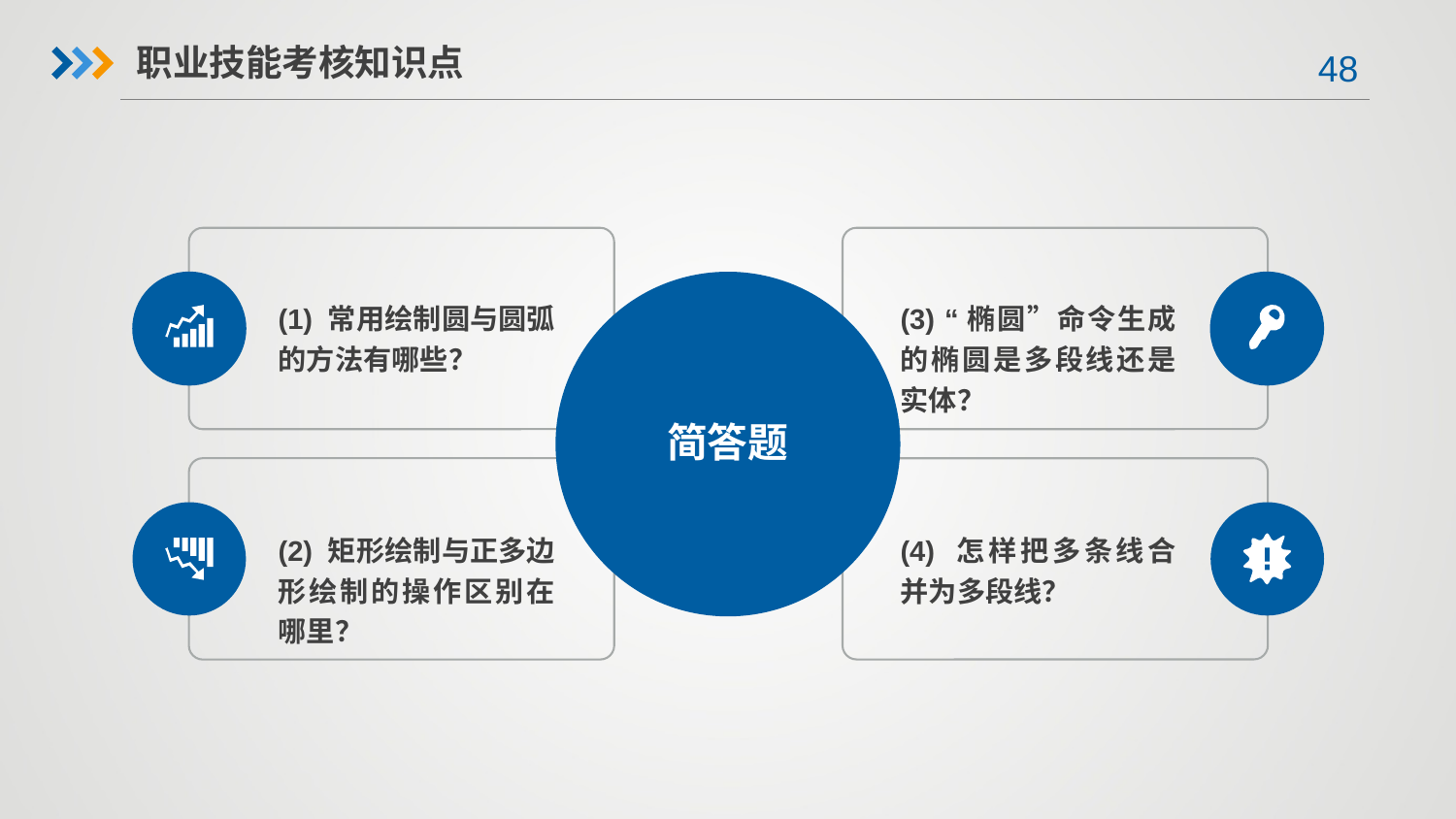

职业技能考核知识点

(1) 常用绘制圆与圆弧的方法有哪些？
(3) “椭圆”命令生成的椭圆是多段线还是实体？
简答题

(2) 矩形绘制与正多边形绘制的操作区别在哪里？

(4) 怎样把多条线合并为多段线？